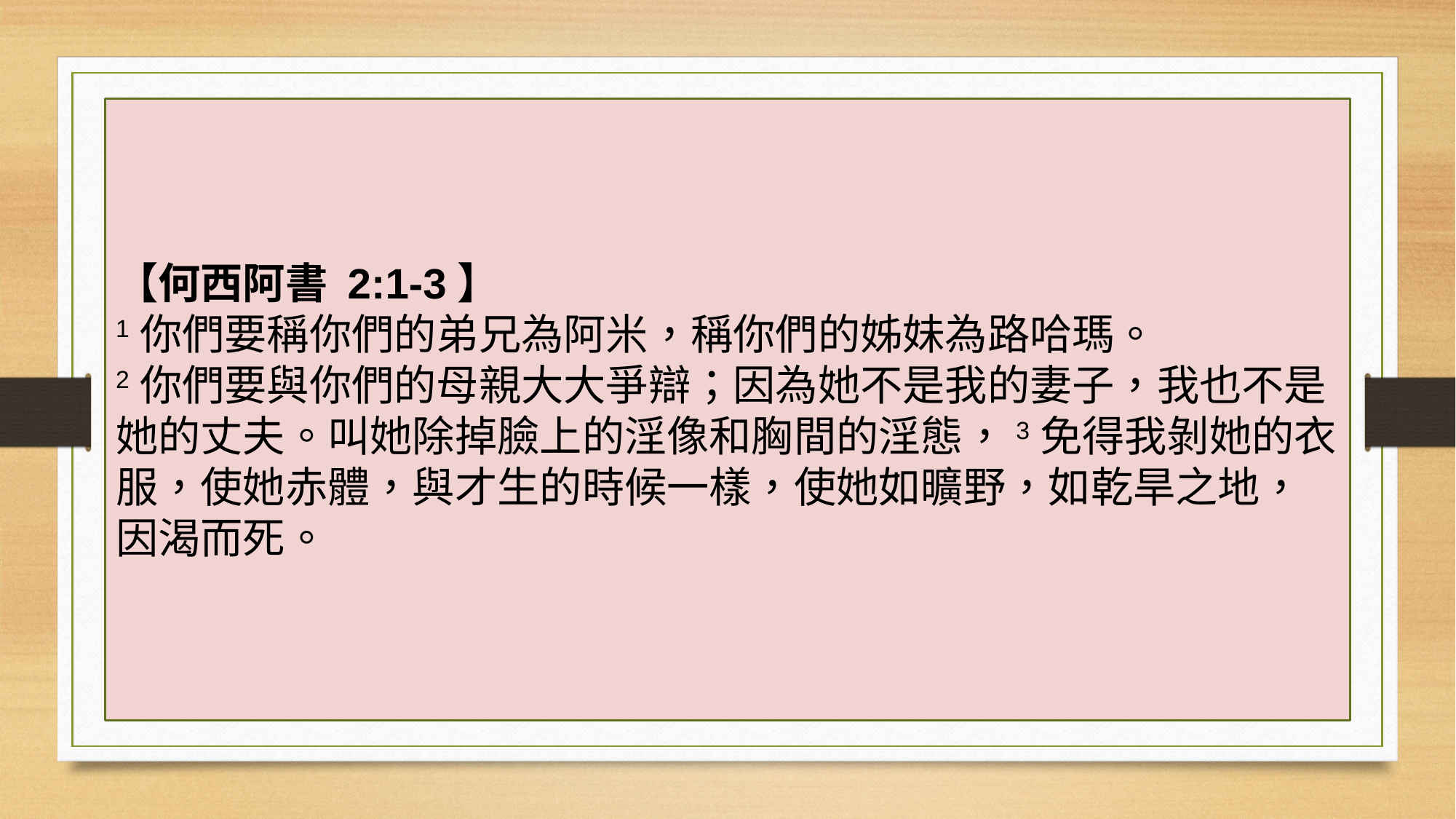

【何西阿書 2:1-3】
1你們要稱你們的弟兄為阿米，稱你們的姊妹為路哈瑪。
2你們要與你們的母親大大爭辯；因為她不是我的妻子，我也不是她的丈夫。叫她除掉臉上的淫像和胸間的淫態，3免得我剝她的衣服，使她赤體，與才生的時候一樣，使她如曠野，如乾旱之地，因渴而死。
#